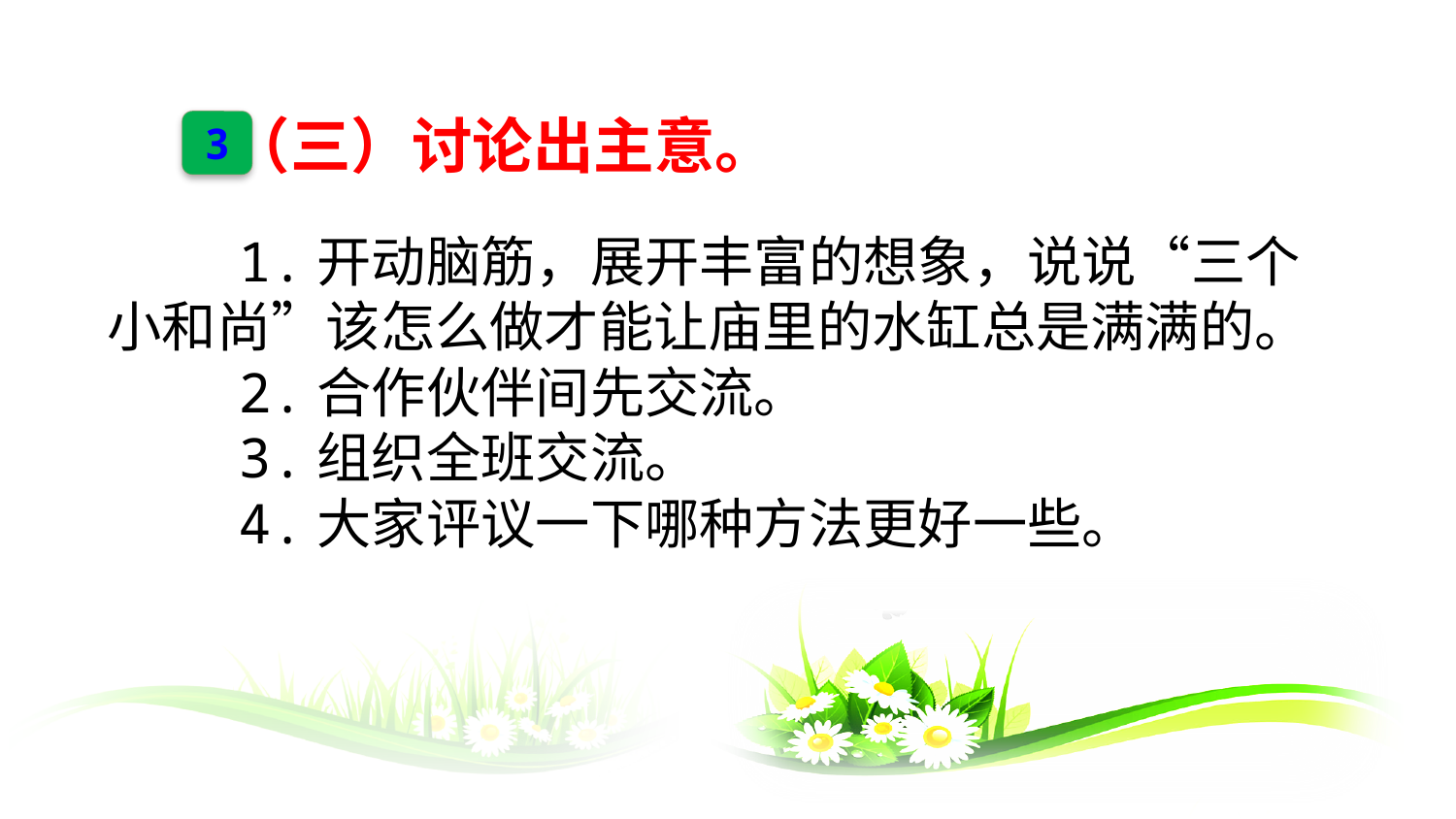

（三）讨论出主意。
3
    1.开动脑筋，展开丰富的想象，说说“三个小和尚”该怎么做才能让庙里的水缸总是满满的。
    2.合作伙伴间先交流。
    3.组织全班交流。
    4.大家评议一下哪种方法更好一些。